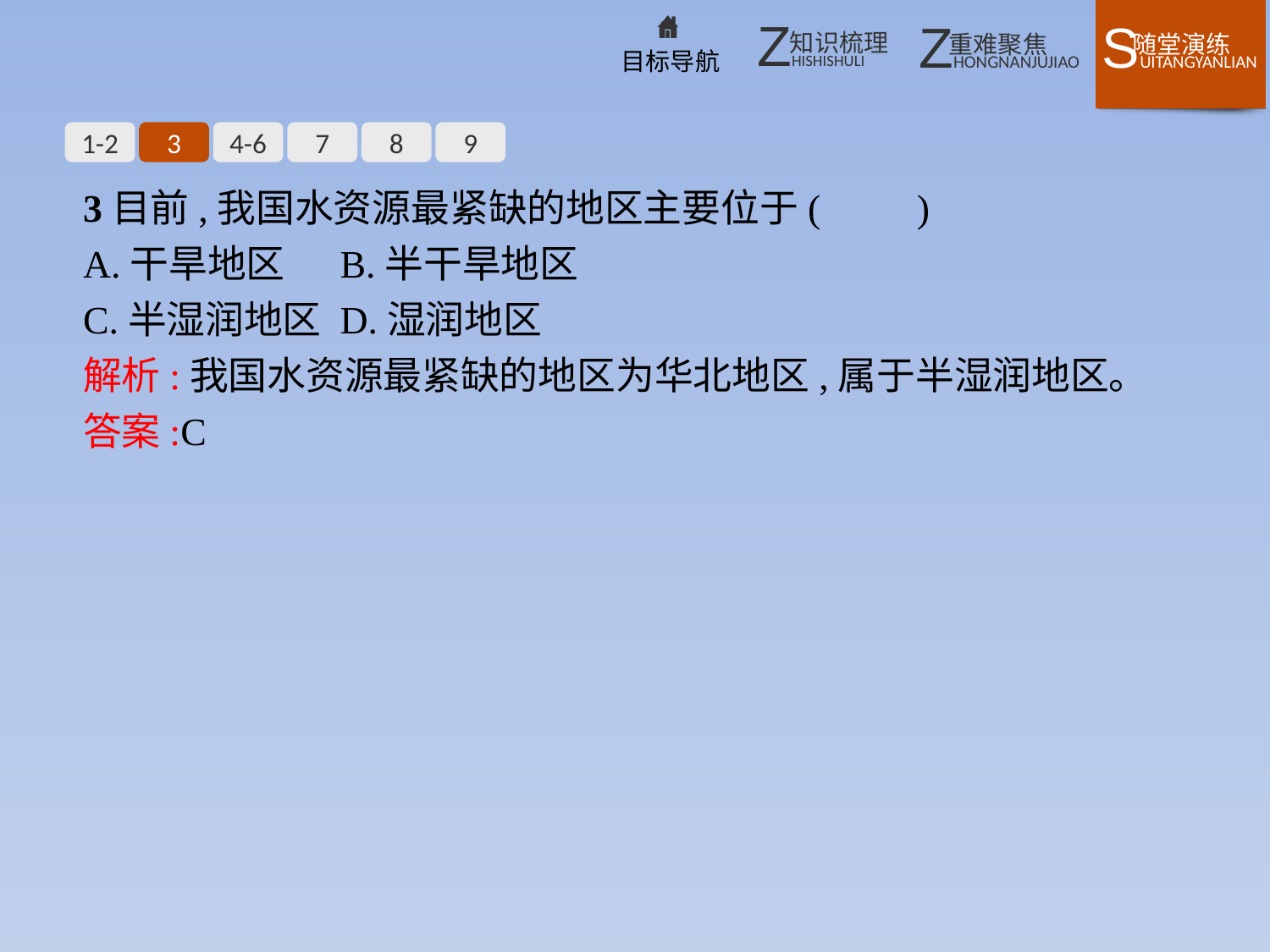

1-2
3
4-6
7
8
9
3目前,我国水资源最紧缺的地区主要位于(　　)
A.干旱地区	B.半干旱地区
C.半湿润地区	D.湿润地区
解析:我国水资源最紧缺的地区为华北地区,属于半湿润地区。
答案:C